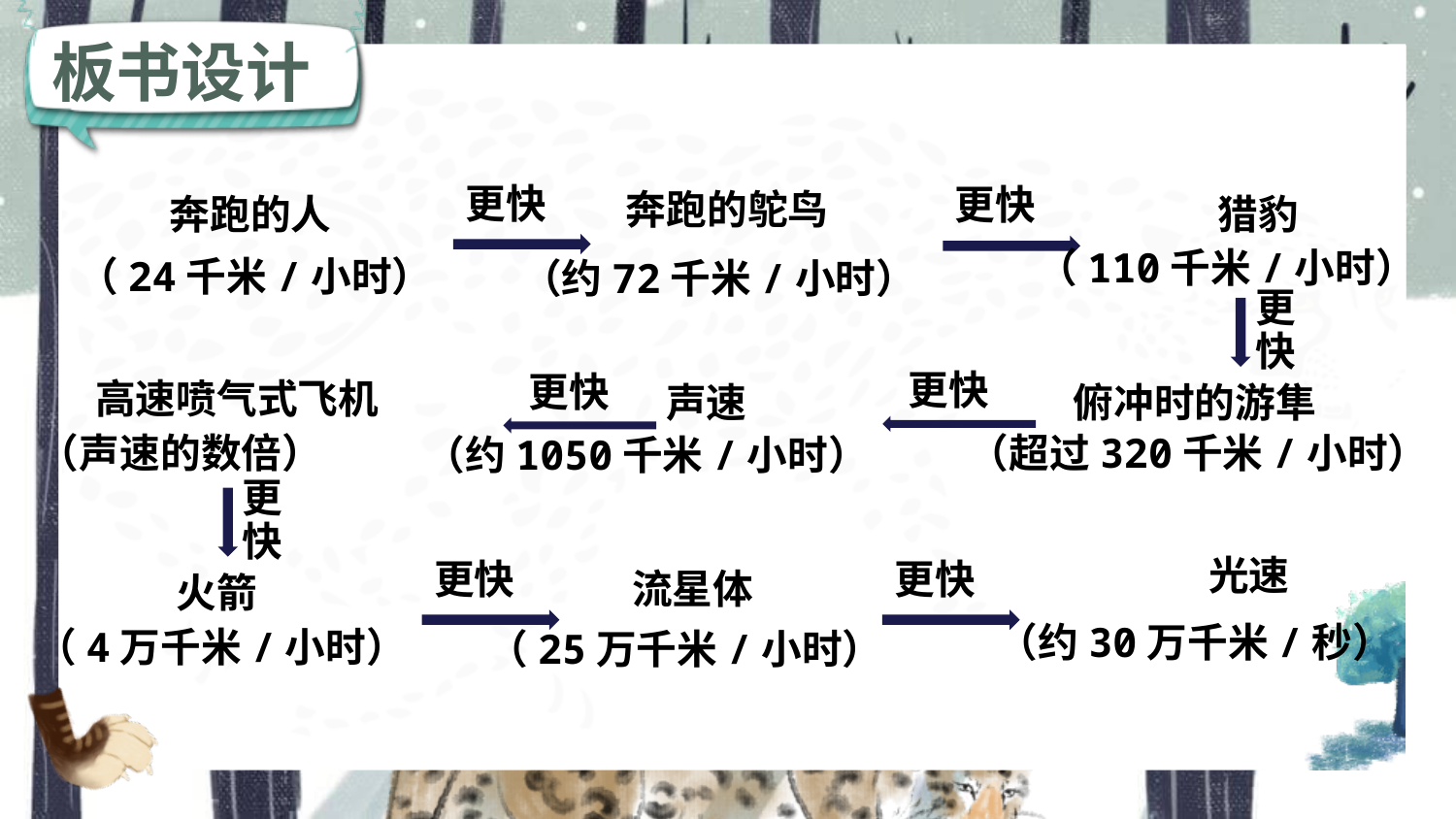

板书设计
更快
更快
奔跑的鸵鸟
奔跑的人
猎豹

（110千米/小时）
（24千米/小时）
（约72千米/小时）
更快

更快
更快
高速喷气式飞机
俯冲时的游隼
声速

（声速的数倍）
（超过320千米/小时）
（约1050千米/小时）
更快

光速
更快
更快
流星体
火箭

（约30万千米/秒）
（4万千米/小时）
（25万千米/小时）